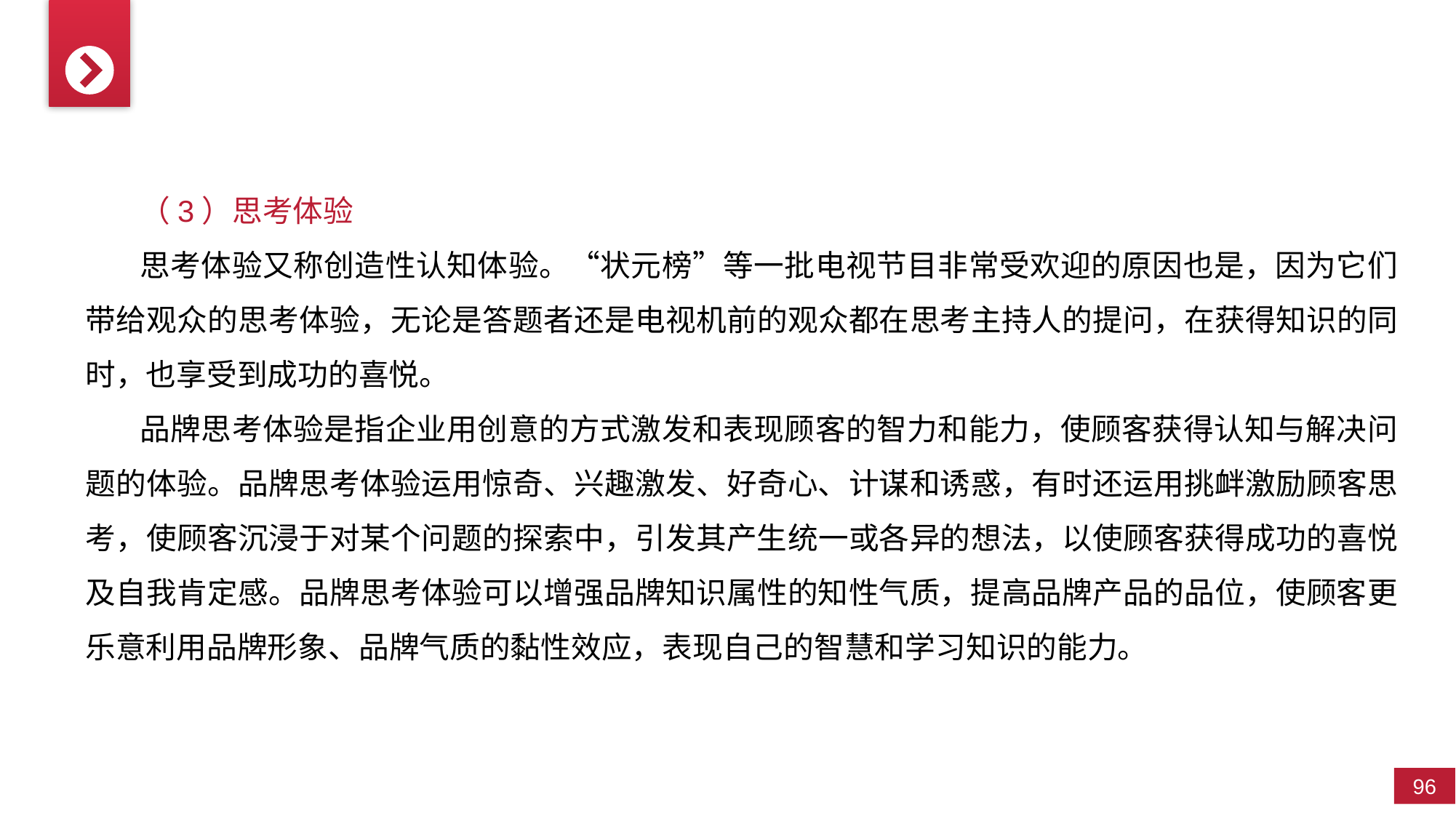

（3）思考体验
思考体验又称创造性认知体验。“状元榜”等一批电视节目非常受欢迎的原因也是，因为它们带给观众的思考体验，无论是答题者还是电视机前的观众都在思考主持人的提问，在获得知识的同时，也享受到成功的喜悦。
品牌思考体验是指企业用创意的方式激发和表现顾客的智力和能力，使顾客获得认知与解决问题的体验。品牌思考体验运用惊奇、兴趣激发、好奇心、计谋和诱惑，有时还运用挑衅激励顾客思考，使顾客沉浸于对某个问题的探索中，引发其产生统一或各异的想法，以使顾客获得成功的喜悦及自我肯定感。品牌思考体验可以增强品牌知识属性的知性气质，提高品牌产品的品位，使顾客更乐意利用品牌形象、品牌气质的黏性效应，表现自己的智慧和学习知识的能力。